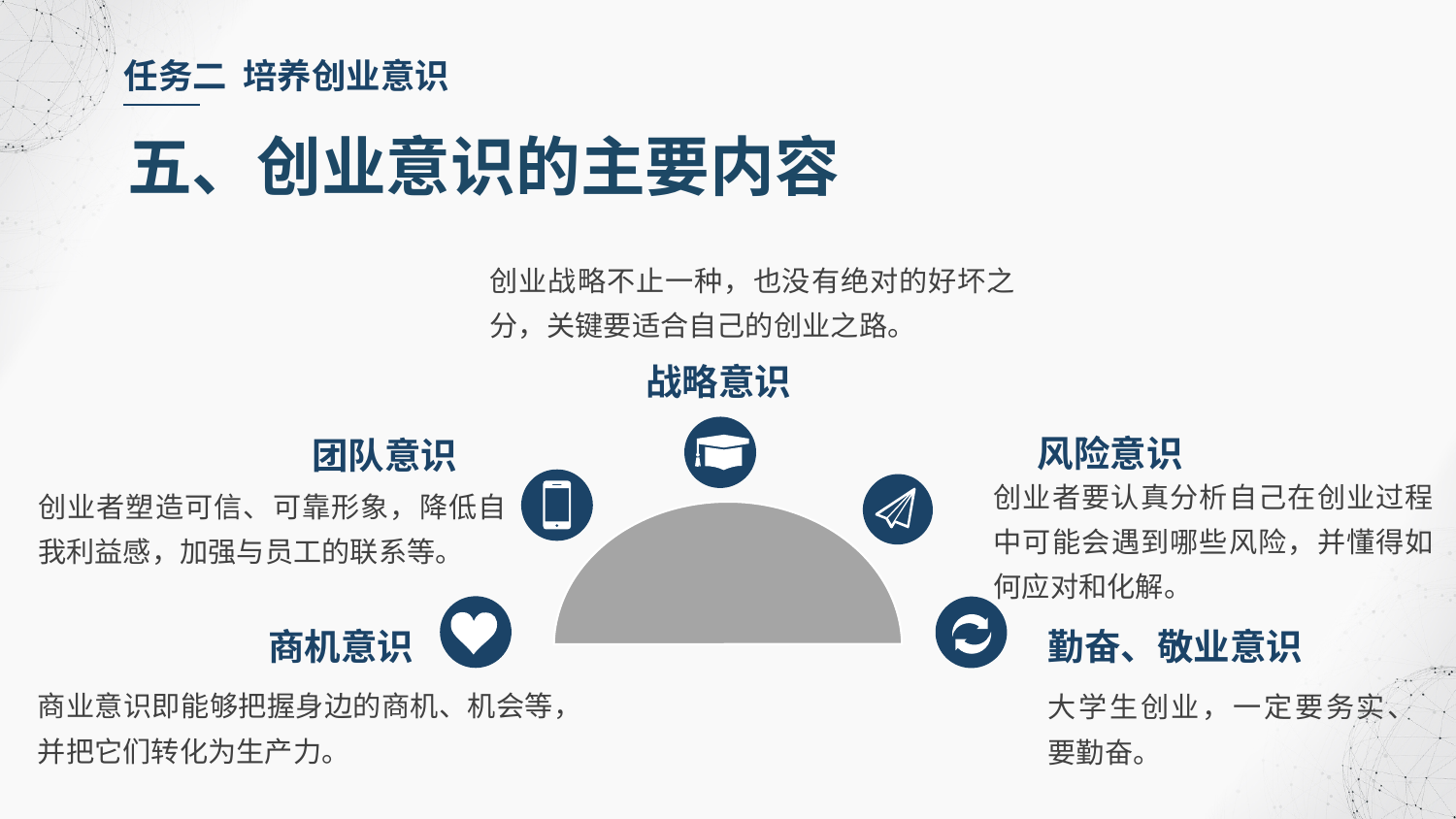

任务二  培养创业意识
五、创业意识的主要内容
创业战略不止一种，也没有绝对的好坏之分，关键要适合自己的创业之路。
战略意识

风险意识
团队意识
创业者要认真分析自己在创业过程中可能会遇到哪些风险，并懂得如何应对和化解。

创业者塑造可信、可靠形象，降低自我利益感，加强与员工的联系等。

勤奋、敬业意识
商机意识
商业意识即能够把握身边的商机、机会等，并把它们转化为生产力。
大学生创业，一定要务实、要勤奋。